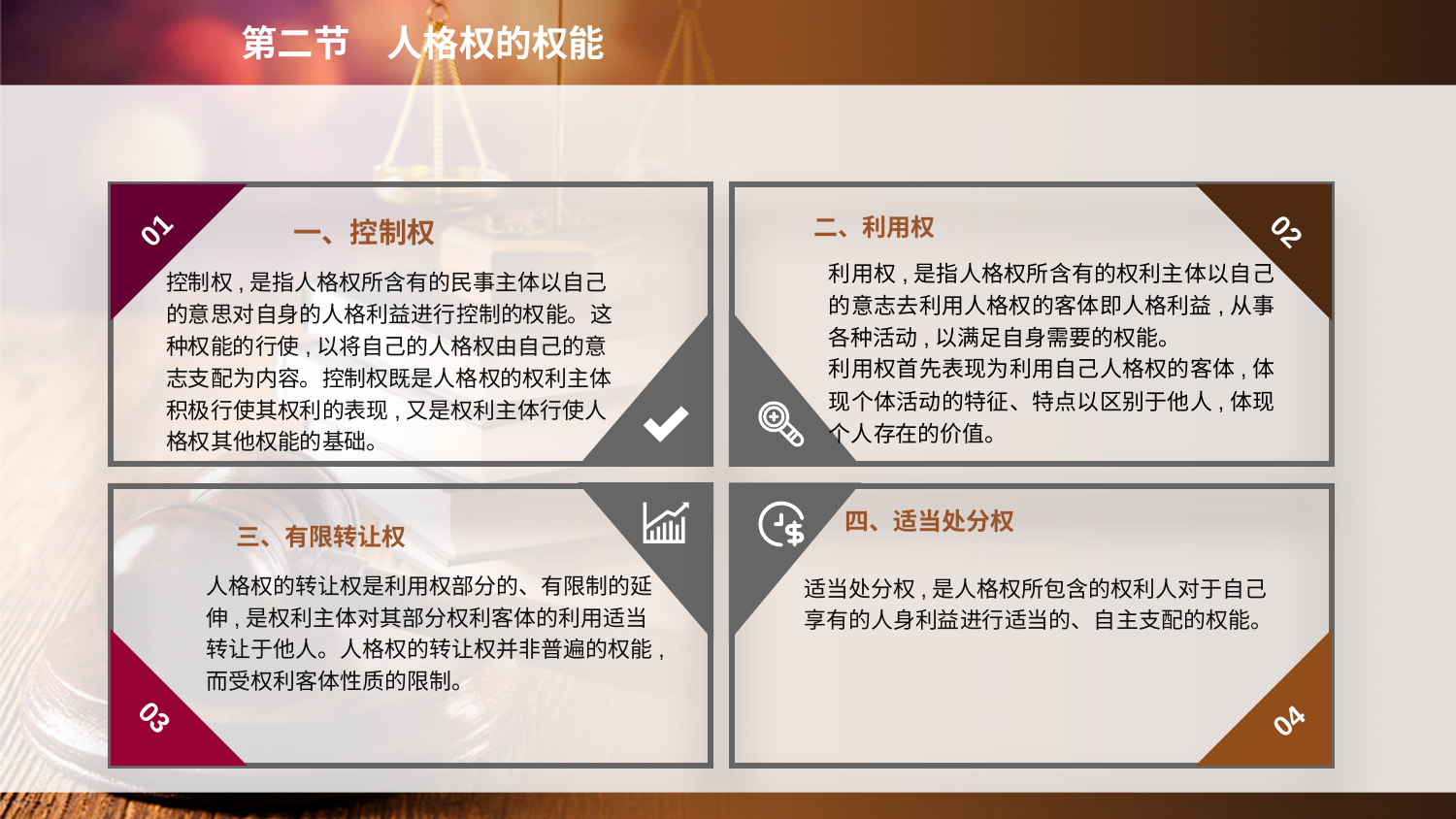

第二节　人格权的权能

二、利用权
01
02
　　一、控制权
利用权,是指人格权所含有的权利主体以自己的意志去利用人格权的客体即人格利益,从事各种活动,以满足自身需要的权能。
利用权首先表现为利用自己人格权的客体,体现个体活动的特征、特点以区别于他人,体现个人存在的价值。
控制权,是指人格权所含有的民事主体以自己的意思对自身的人格利益进行控制的权能。这种权能的行使,以将自己的人格权由自己的意志支配为内容。控制权既是人格权的权利主体积极行使其权利的表现,又是权利主体行使人格权其他权能的基础。

四、适当处分权

三、有限转让权
人格权的转让权是利用权部分的、有限制的延伸,是权利主体对其部分权利客体的利用适当转让于他人。人格权的转让权并非普遍的权能,而受权利客体性质的限制。
适当处分权,是人格权所包含的权利人对于自己享有的人身利益进行适当的、自主支配的权能。

03
04